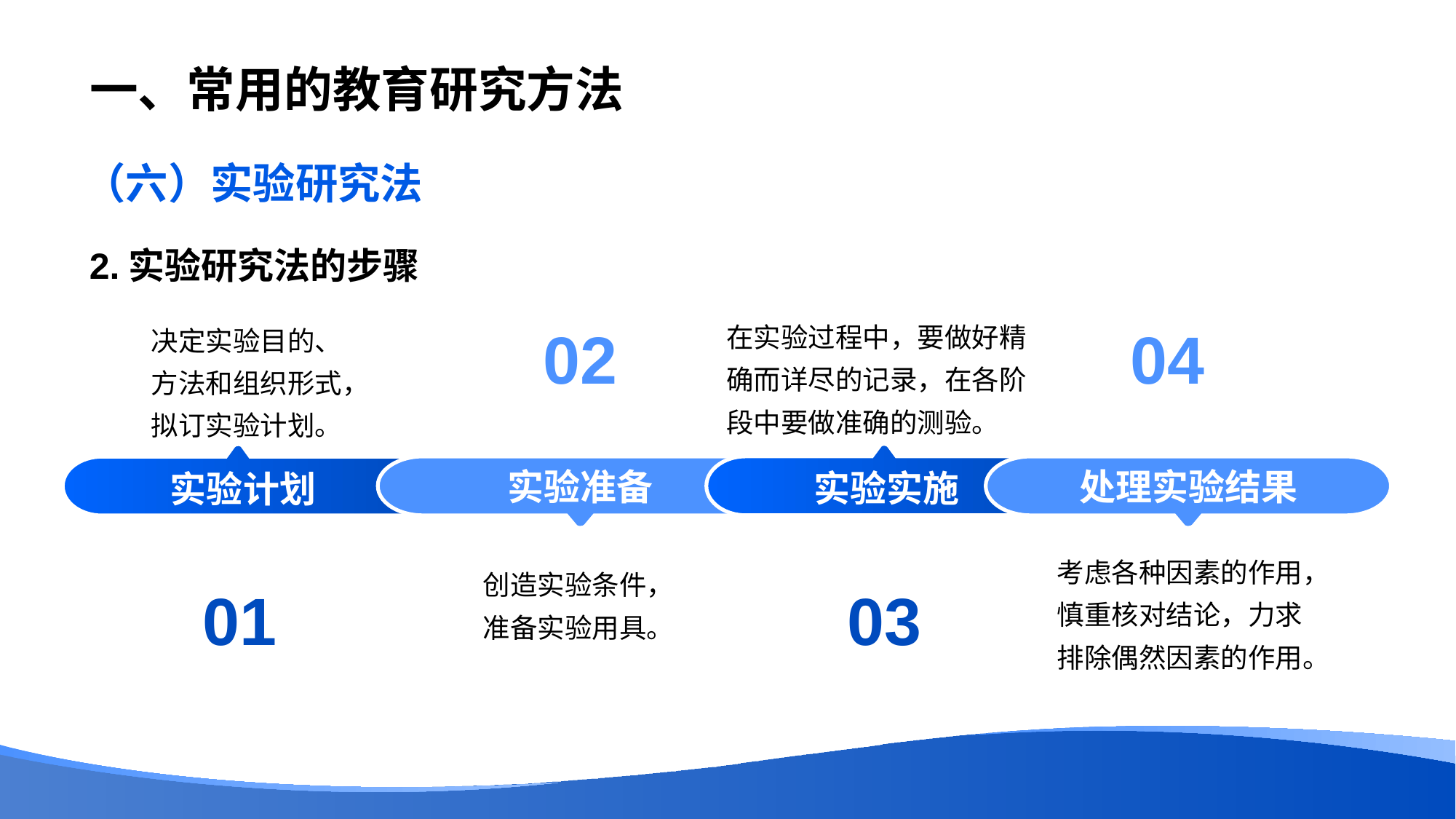

# 一、常用的教育研究方法
（六）实验研究法
2.实验研究法的步骤
02
创造实验条件，准备实验用具。
在实验过程中，要做好精确而详尽的记录，在各阶段中要做准确的测验。
实验实施
03
决定实验目的、方法和组织形式，拟订实验计划。
实验计划
01
实验准备
04
考虑各种因素的作用，慎重核对结论，力求排除偶然因素的作用。
处理实验结果